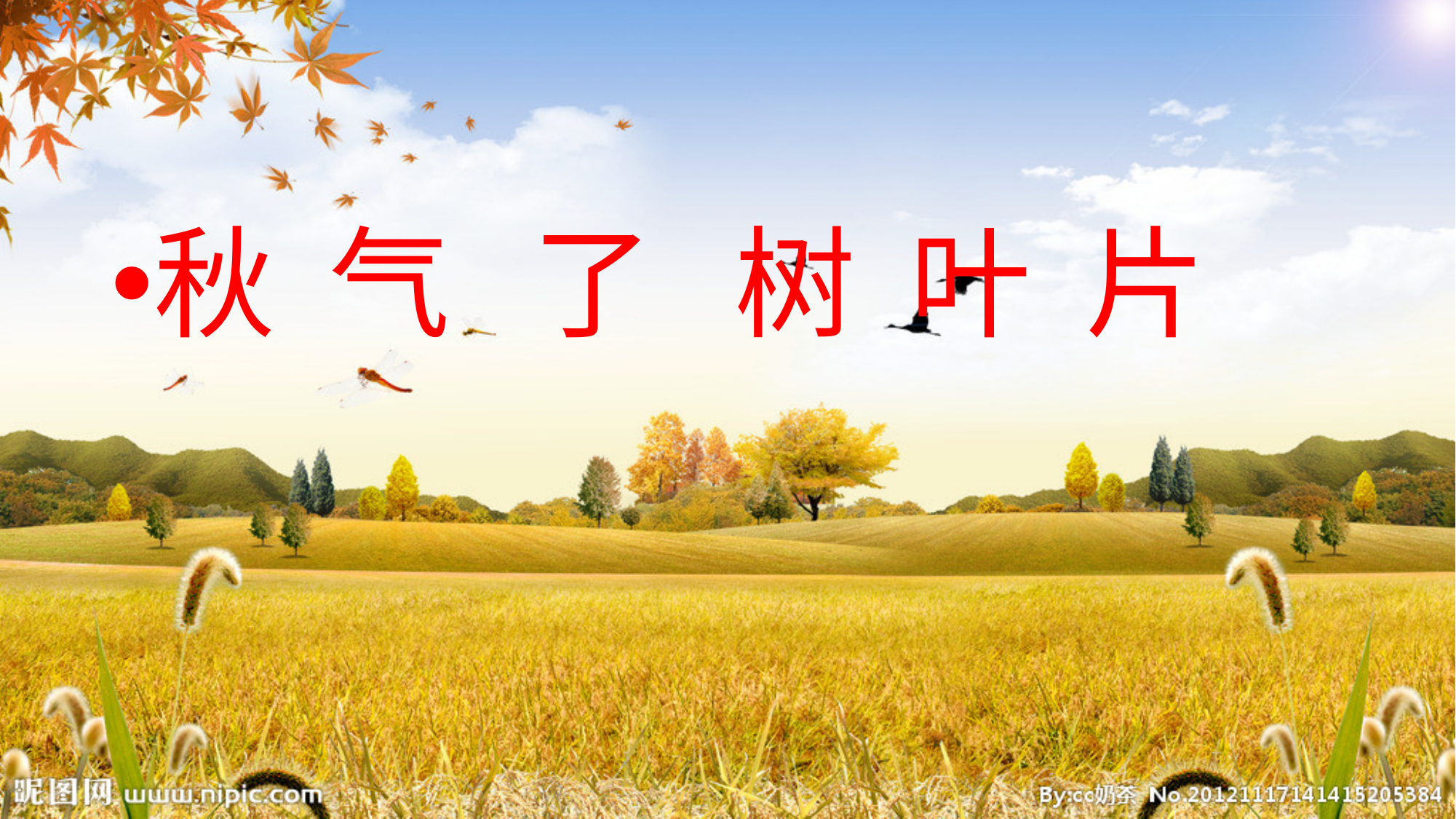

#
秋  气   了   树  叶  片